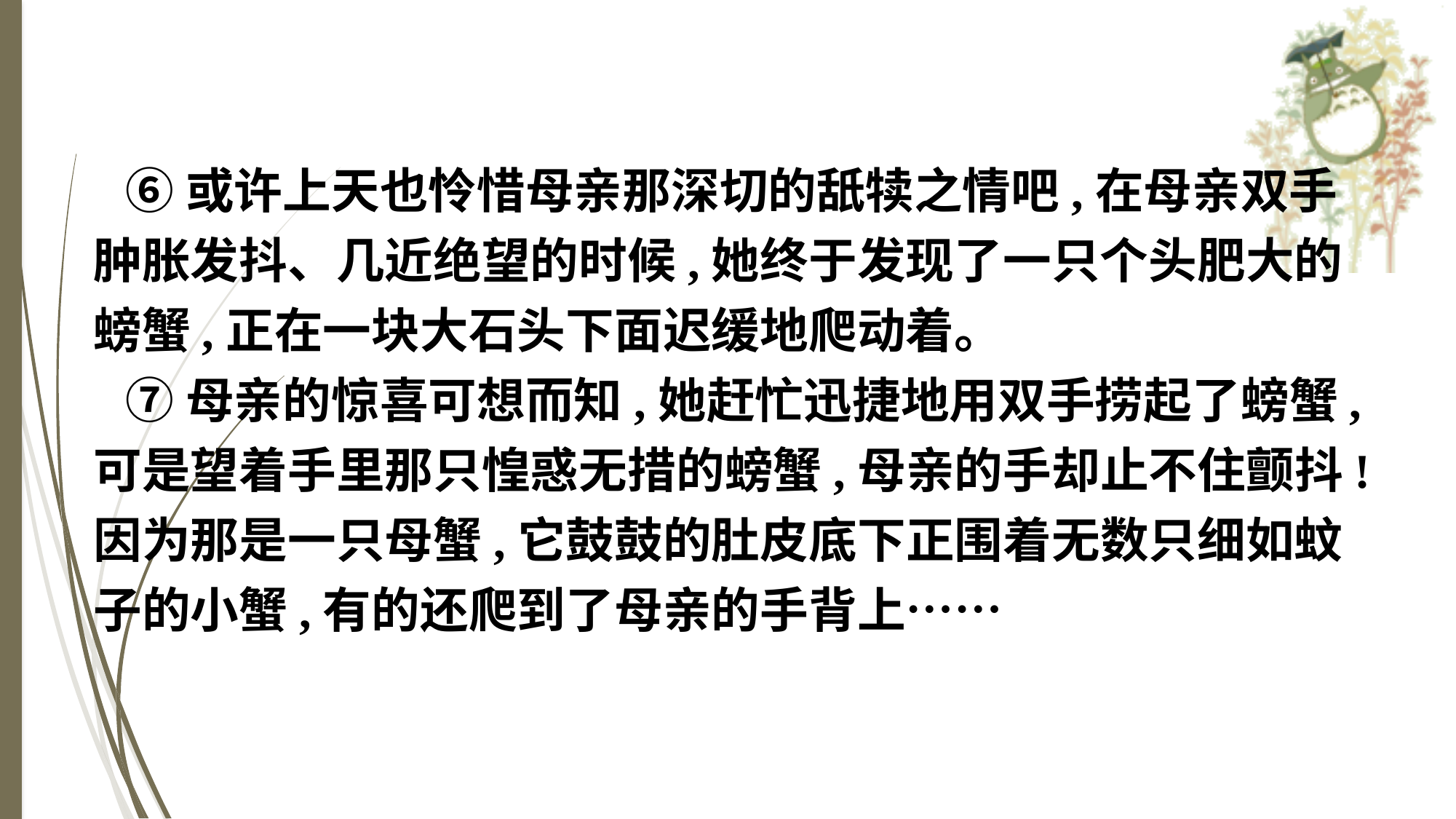

⑥或许上天也怜惜母亲那深切的舐犊之情吧,在母亲双手肿胀发抖、几近绝望的时候,她终于发现了一只个头肥大的螃蟹,正在一块大石头下面迟缓地爬动着。
⑦母亲的惊喜可想而知,她赶忙迅捷地用双手捞起了螃蟹,可是望着手里那只惶惑无措的螃蟹,母亲的手却止不住颤抖!因为那是一只母蟹,它鼓鼓的肚皮底下正围着无数只细如蚊子的小蟹,有的还爬到了母亲的手背上……